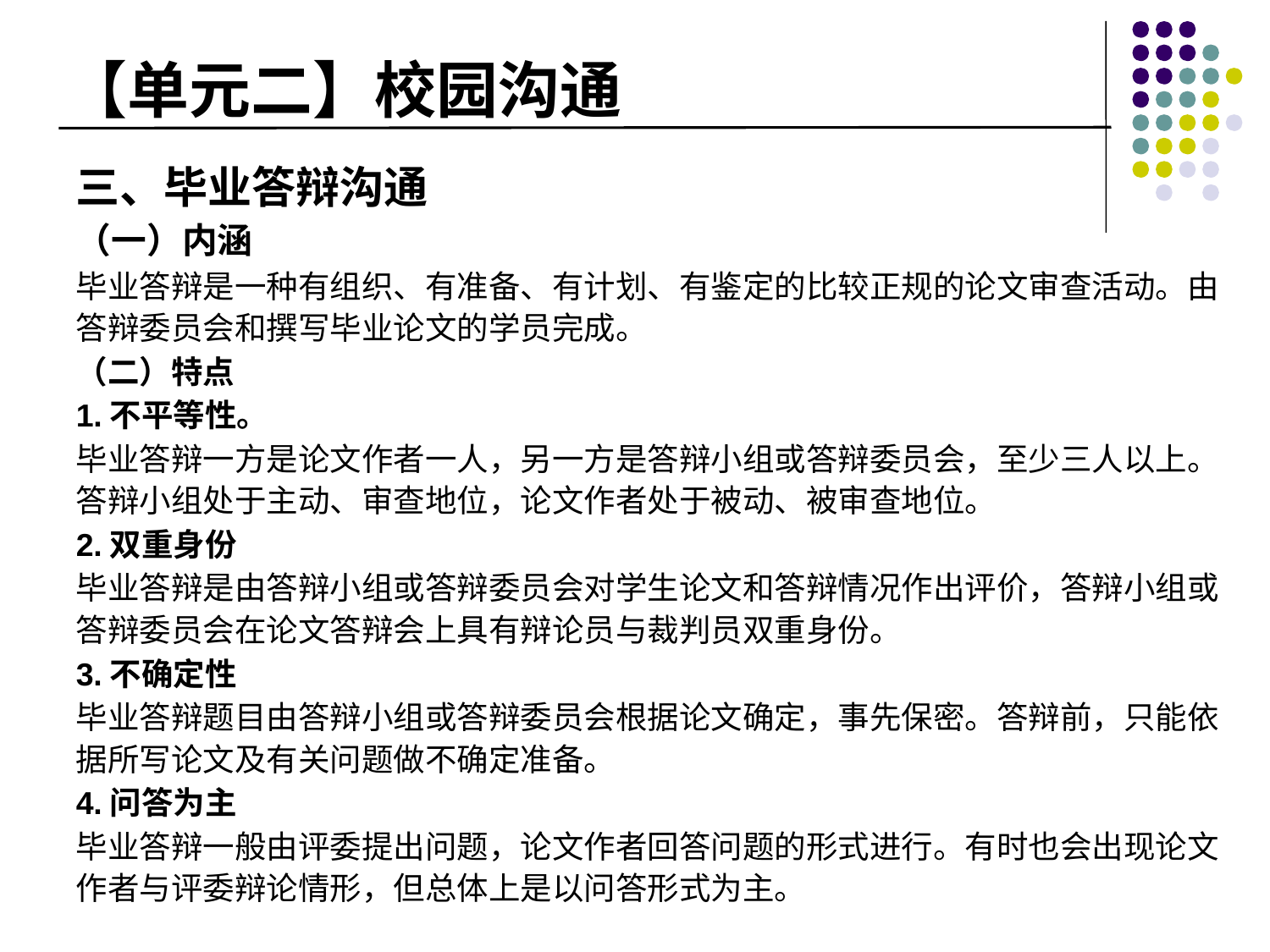

# 【单元二】校园沟通
三、毕业答辩沟通
（一）内涵
毕业答辩是一种有组织、有准备、有计划、有鉴定的比较正规的论文审查活动。由答辩委员会和撰写毕业论文的学员完成。
（二）特点
1.不平等性。
毕业答辩一方是论文作者一人，另一方是答辩小组或答辩委员会，至少三人以上。答辩小组处于主动、审查地位，论文作者处于被动、被审查地位。
2.双重身份
毕业答辩是由答辩小组或答辩委员会对学生论文和答辩情况作出评价，答辩小组或答辩委员会在论文答辩会上具有辩论员与裁判员双重身份。
3.不确定性
毕业答辩题目由答辩小组或答辩委员会根据论文确定，事先保密。答辩前，只能依据所写论文及有关问题做不确定准备。
4.问答为主
毕业答辩一般由评委提出问题，论文作者回答问题的形式进行。有时也会出现论文作者与评委辩论情形，但总体上是以问答形式为主。